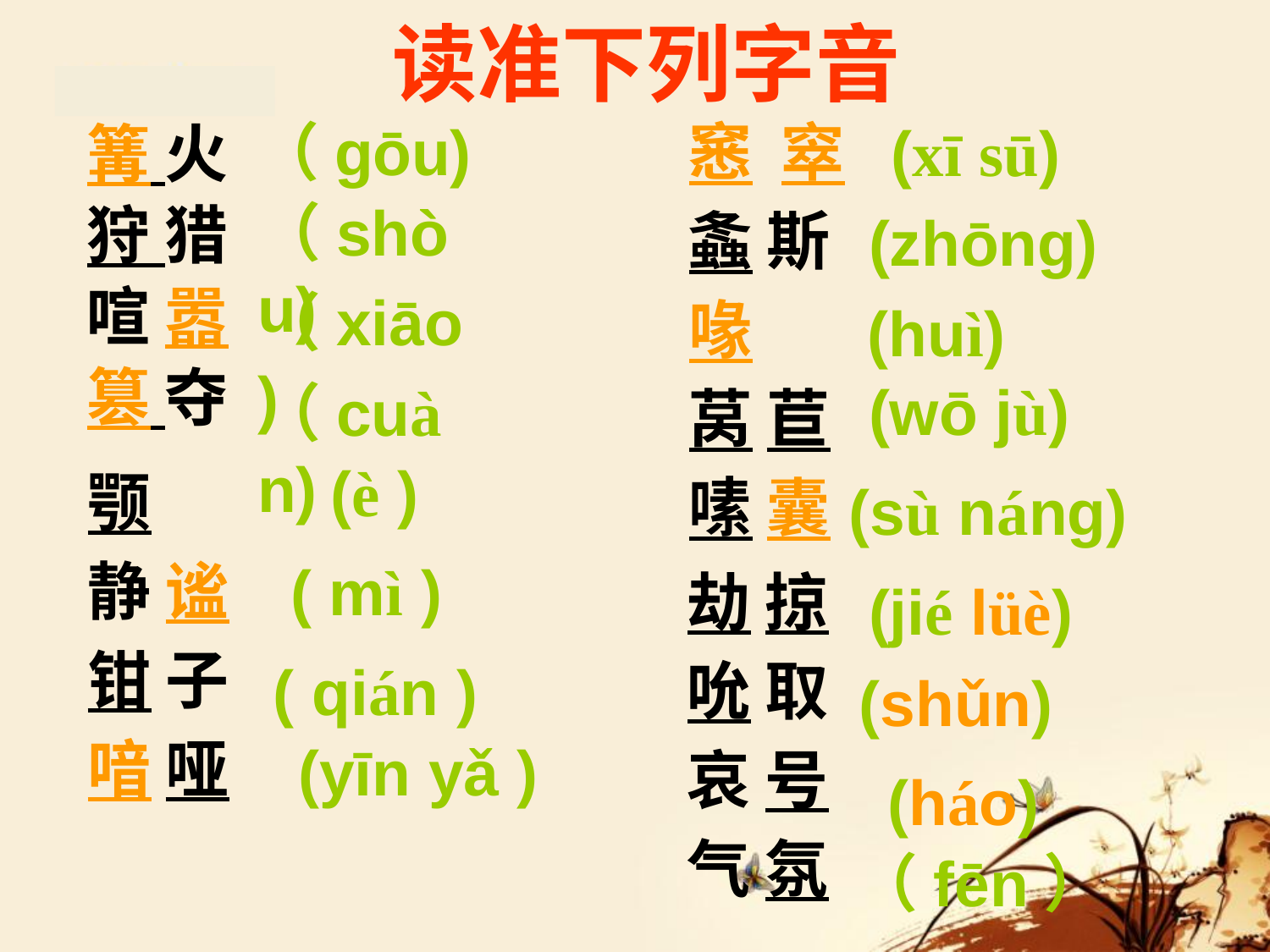

# 读准下列字音
（gōu)
窸  窣
螽 斯
喙
莴 苣
嗉 囊
(xī sū)
 篝 火
 狩 猎
 喧 嚣
 篡 夺
（shòu)
(zhōng)
（xiāo)
(huì)
(wō jù)
（cuàn)
(è )
颚
静 谧
钳 子
喑 哑

(sù náng)
( mì )
劫 掠
吮 取
哀 号
气 氛
(jié lüè)
( qián )
(shǔn)
(yīn yǎ )
(háo)
 （fēn）